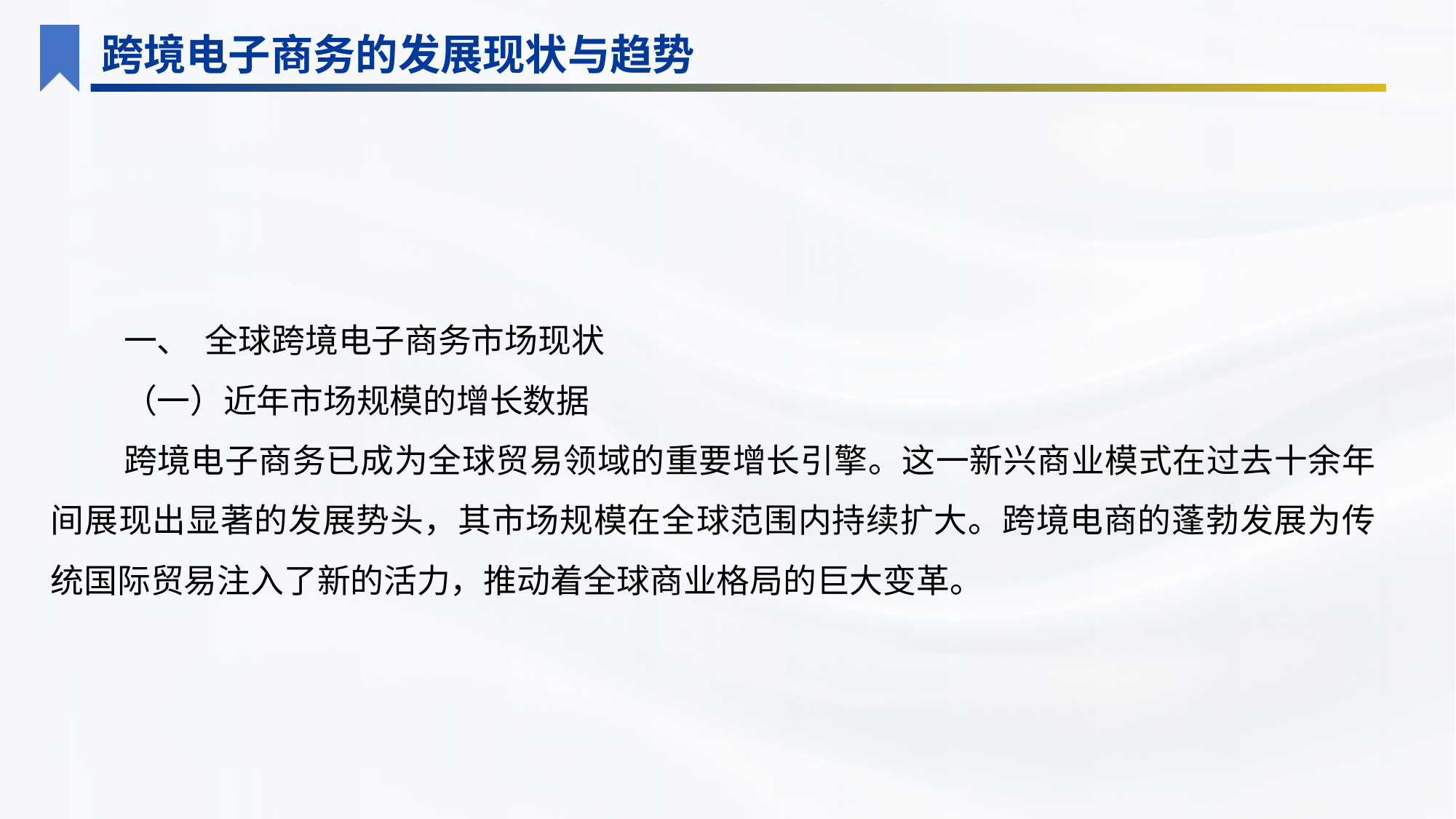

跨境电子商务的发展现状与趋势
一、  全球跨境电子商务市场现状
（一）近年市场规模的增长数据
跨境电子商务已成为全球贸易领域的重要增长引擎。这一新兴商业模式在过去十余年间展现出显著的发展势头，其市场规模在全球范围内持续扩大。跨境电商的蓬勃发展为传统国际贸易注入了新的活力，推动着全球商业格局的巨大变革。